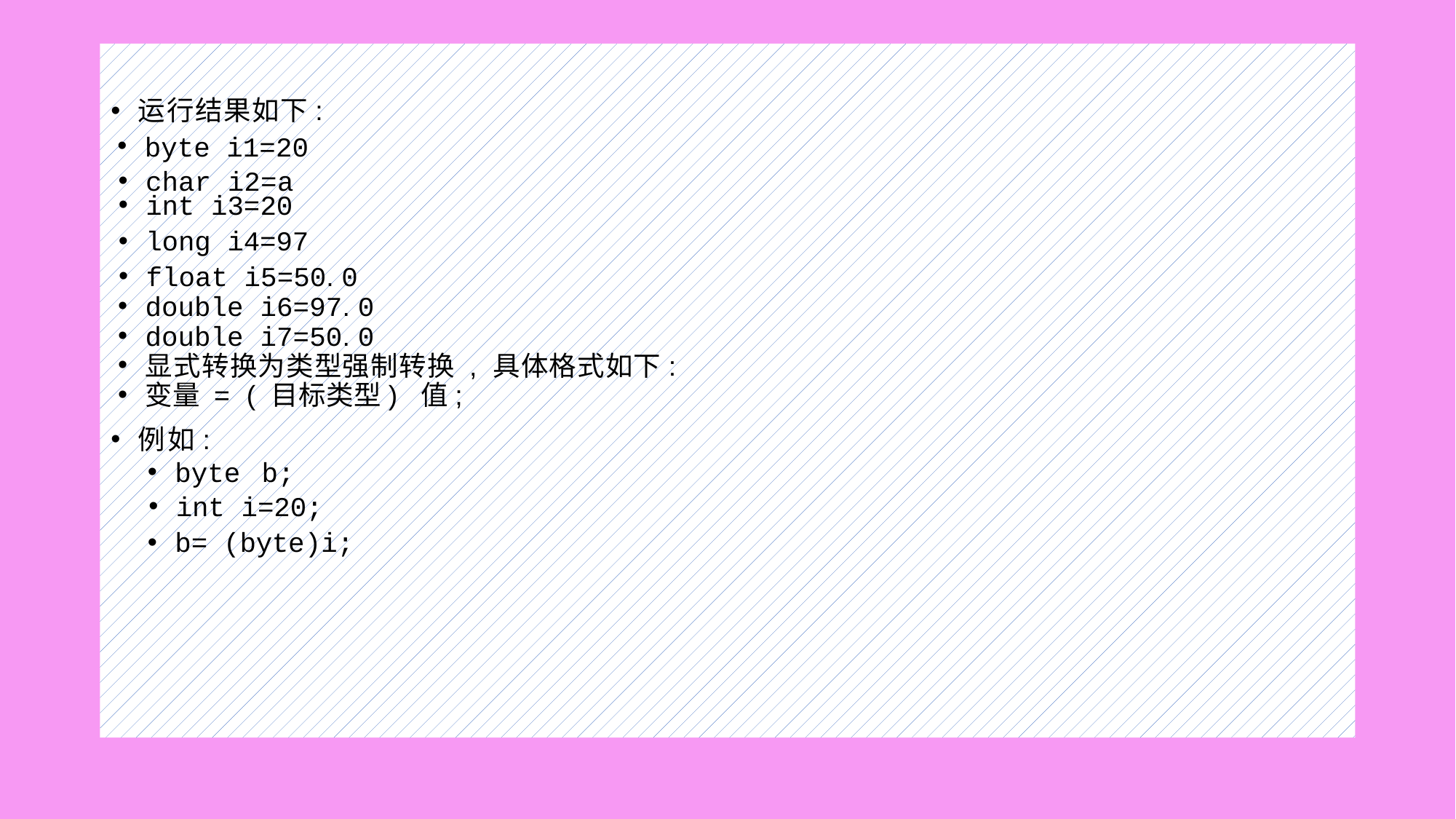

#

运行结果如下:
byte i1=20
char i2=a
int i3=20
long i4=97
float i5=50. 0
double i6=97. 0
double i7=50. 0
显式转换为类型强制转换 , 具体格式如下:
变量 =  ( 目标类型)  值;
例如:
byte b;
int i=20;
b= (byte)i;